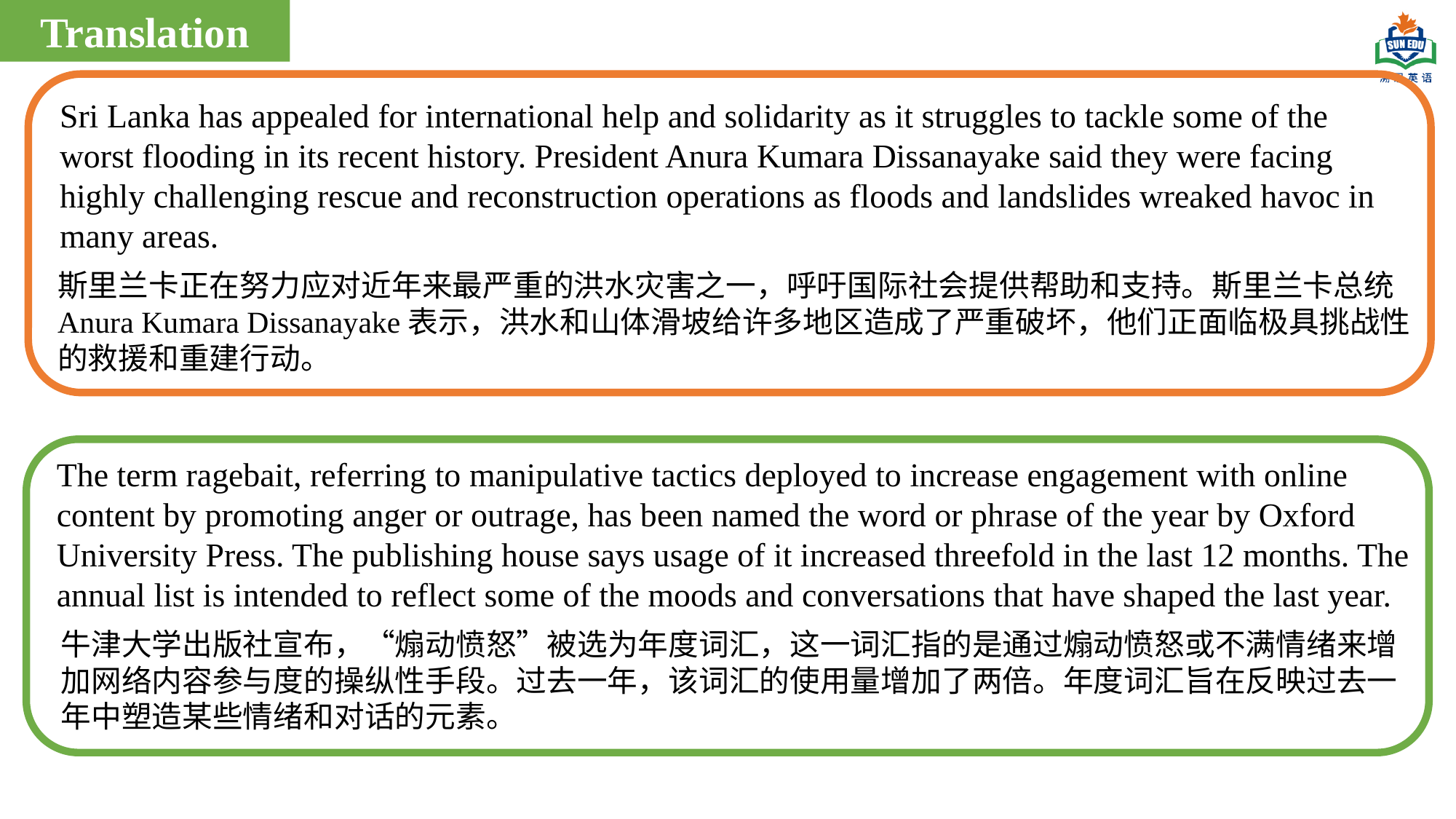

Translation

Sri Lanka has appealed for international help and solidarity as it struggles to tackle some of the worst flooding in its recent history. President Anura Kumara Dissanayake said they were facing highly challenging rescue and reconstruction operations as floods and landslides wreaked havoc in many areas.
斯里兰卡正在努力应对近年来最严重的洪水灾害之一，呼吁国际社会提供帮助和支持。斯里兰卡总统Anura Kumara Dissanayake表示，洪水和山体滑坡给许多地区造成了严重破坏，他们正面临极具挑战性的救援和重建行动。

The term ragebait, referring to manipulative tactics deployed to increase engagement with online content by promoting anger or outrage, has been named the word or phrase of the year by Oxford University Press. The publishing house says usage of it increased threefold in the last 12 months. The annual list is intended to reflect some of the moods and conversations that have shaped the last year.
牛津大学出版社宣布，“煽动愤怒”被选为年度词汇，这一词汇指的是通过煽动愤怒或不满情绪来增加网络内容参与度的操纵性手段。过去一年，该词汇的使用量增加了两倍。年度词汇旨在反映过去一年中塑造某些情绪和对话的元素。